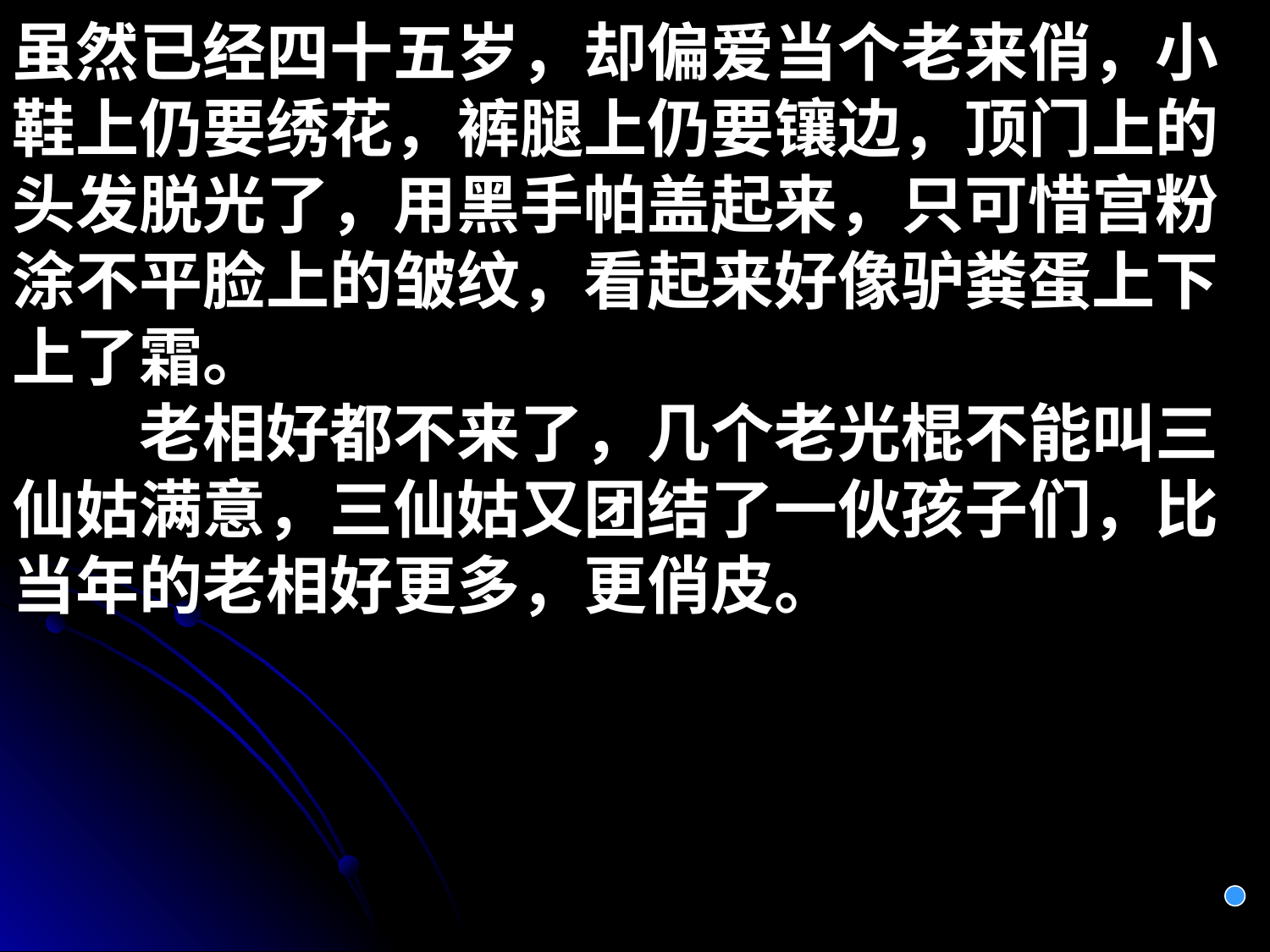

虽然已经四十五岁，却偏爱当个老来俏，小鞋上仍要绣花，裤腿上仍要镶边，顶门上的头发脱光了，用黑手帕盖起来，只可惜宫粉涂不平脸上的皱纹，看起来好像驴粪蛋上下上了霜。
　　老相好都不来了，几个老光棍不能叫三仙姑满意，三仙姑又团结了一伙孩子们，比当年的老相好更多，更俏皮。